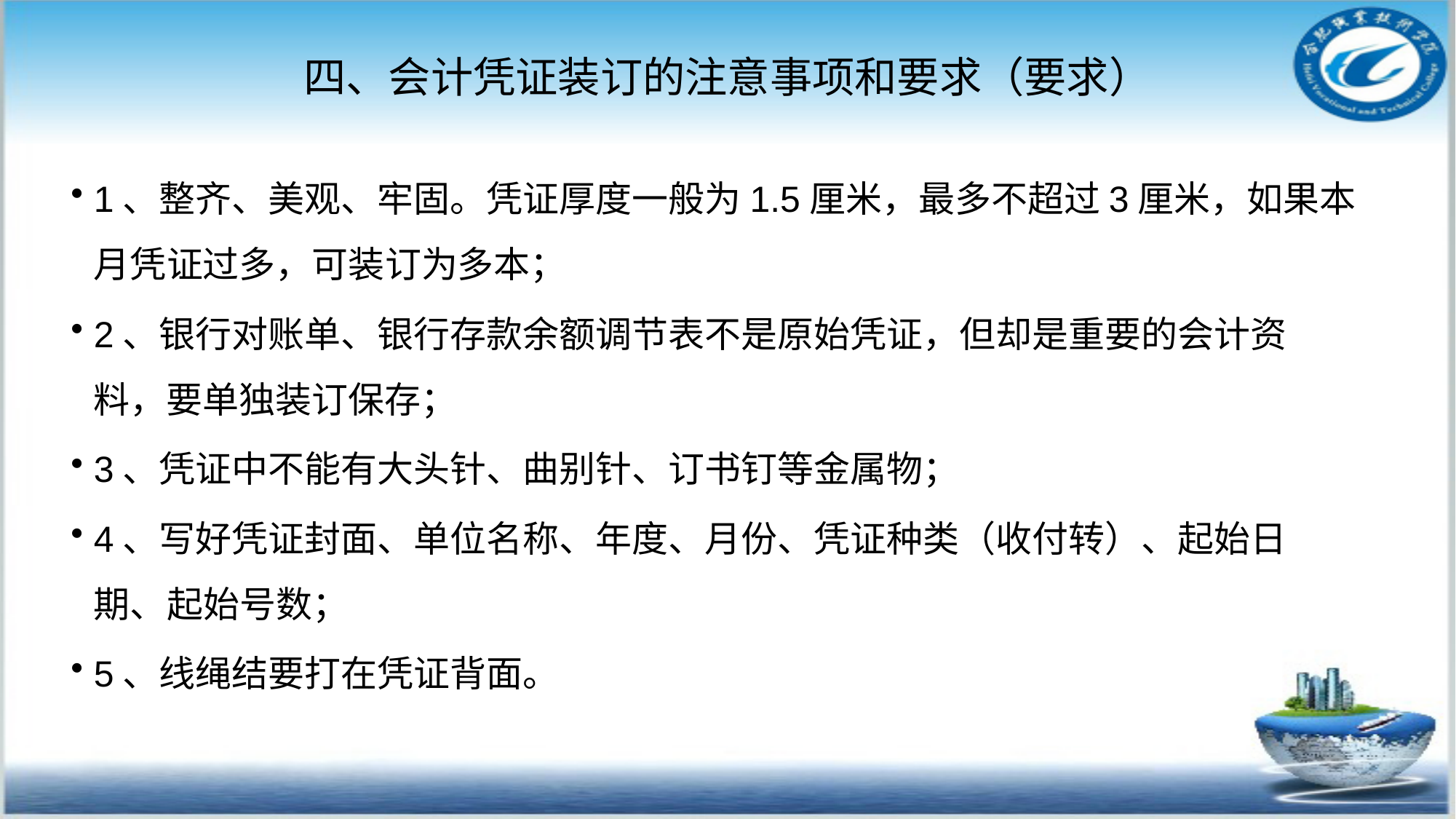

四、会计凭证装订的注意事项和要求（要求）
1、整齐、美观、牢固。凭证厚度一般为1.5厘米，最多不超过3厘米，如果本月凭证过多，可装订为多本；
2、银行对账单、银行存款余额调节表不是原始凭证，但却是重要的会计资料，要单独装订保存；
3、凭证中不能有大头针、曲别针、订书钉等金属物；
4、写好凭证封面、单位名称、年度、月份、凭证种类（收付转）、起始日期、起始号数；
5、线绳结要打在凭证背面。